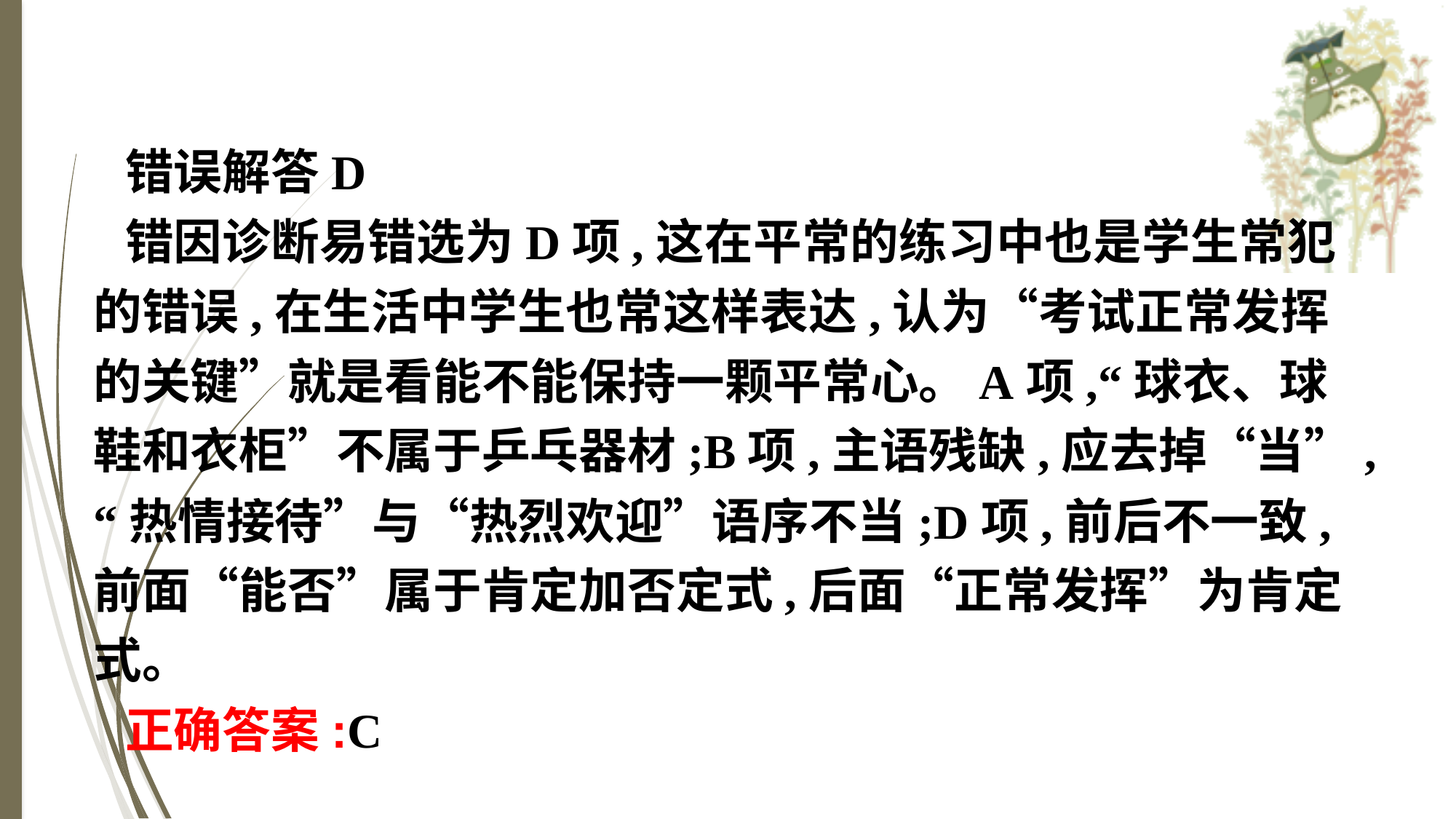

错误解答D
错因诊断易错选为D项,这在平常的练习中也是学生常犯的错误,在生活中学生也常这样表达,认为“考试正常发挥的关键”就是看能不能保持一颗平常心。A项,“球衣、球鞋和衣柜”不属于乒乓器材;B项,主语残缺,应去掉“当”,“热情接待”与“热烈欢迎”语序不当;D项,前后不一致,前面“能否”属于肯定加否定式,后面“正常发挥”为肯定式。
正确答案:C